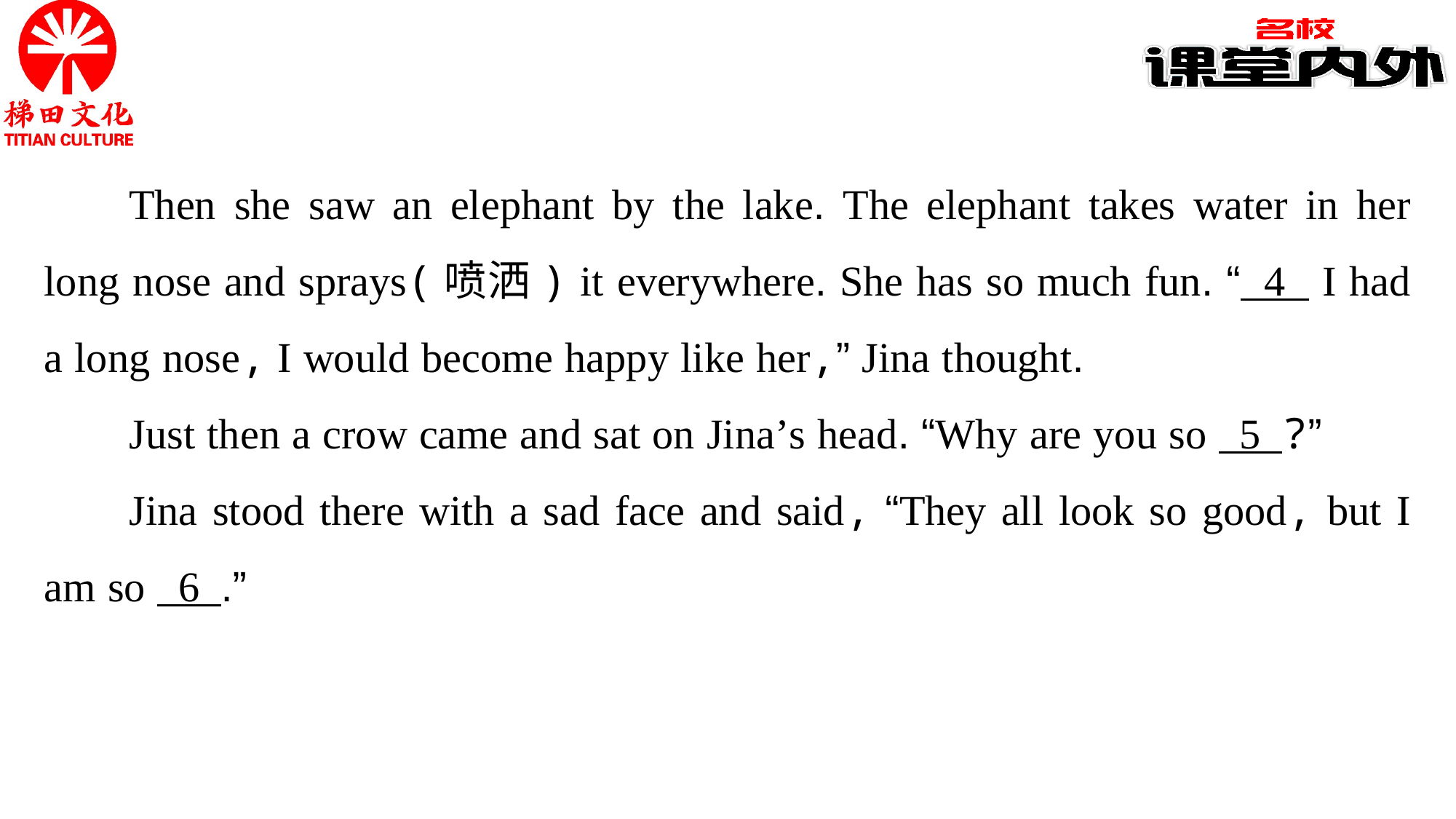

Then she saw an elephant by the lake. The elephant takes water in her long nose and sprays(喷洒) it everywhere. She has so much fun. “  4   I had a long nose, I would become happy like her,” Jina thought.
Just then a crow came and sat on Jina’s head. “Why are you so   5  ?”
Jina stood there with a sad face and said, “They all look so good, but I am so   6  .”